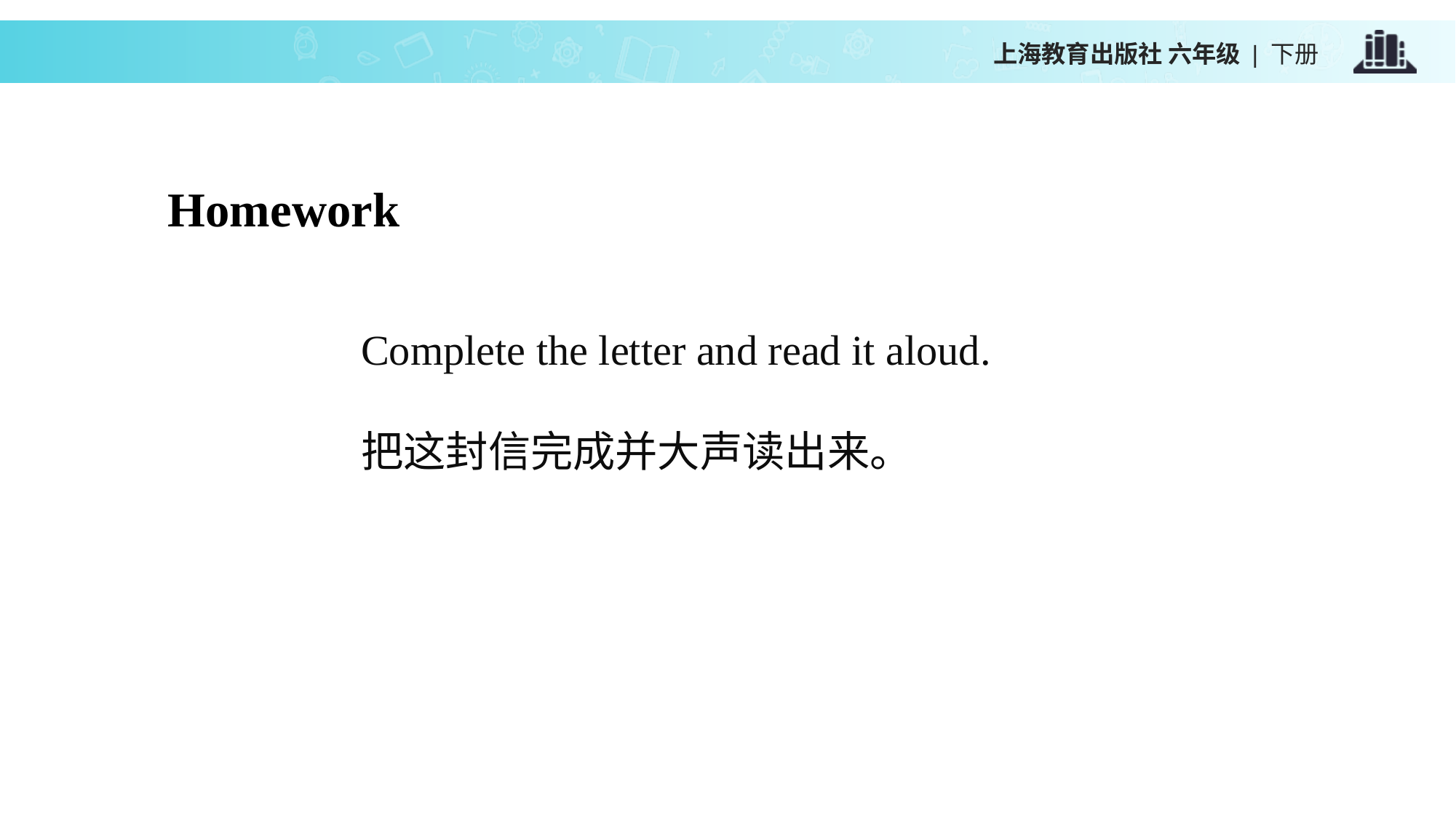

上海教育出版社 六年级 | 下册
Homework

Complete the letter and read it aloud.

把这封信完成并大声读出来。